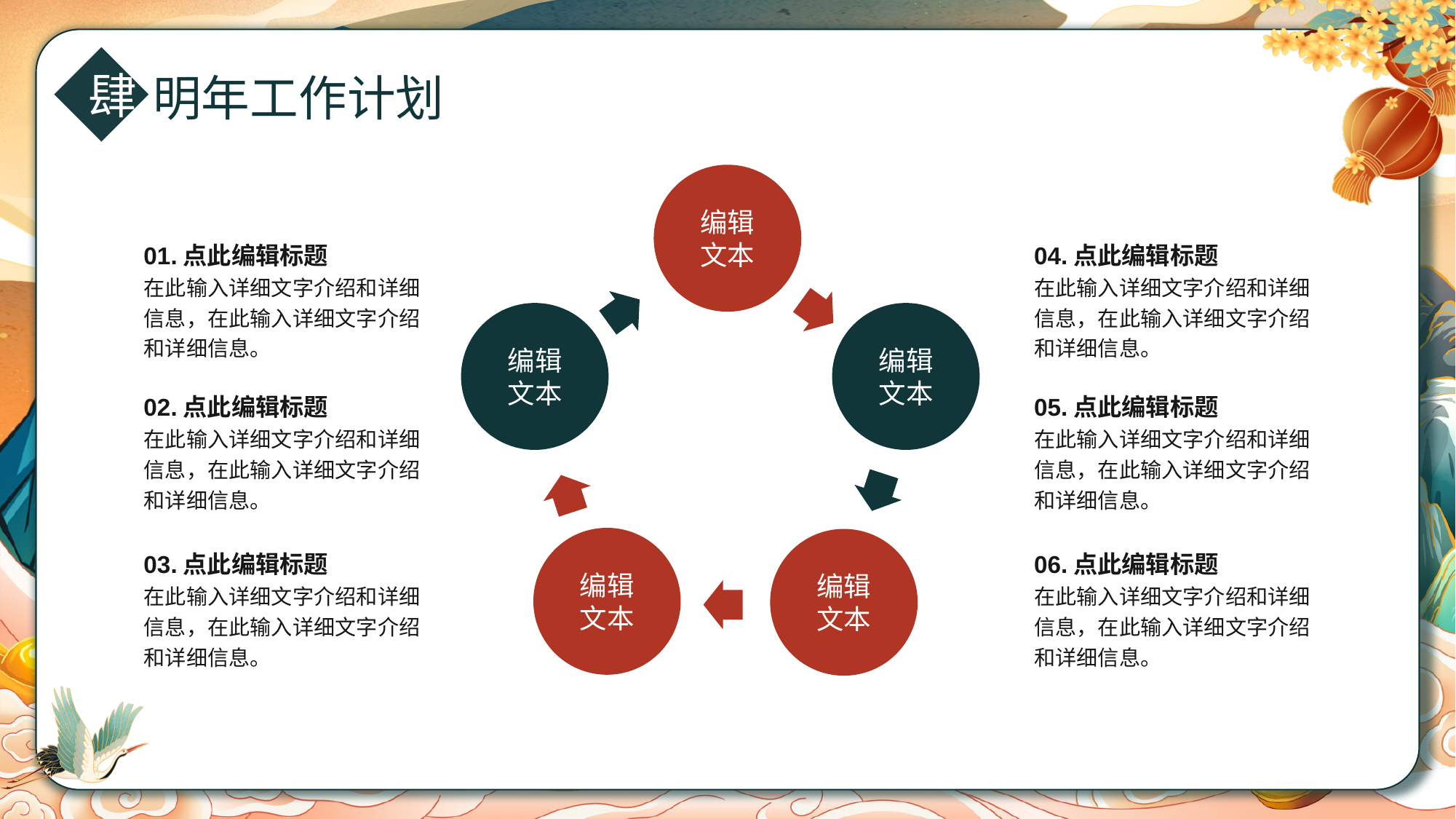

肆
明年工作计划
编辑
文本
01.点此编辑标题
在此输入详细文字介绍和详细信息，在此输入详细文字介绍和详细信息。
04.点此编辑标题
在此输入详细文字介绍和详细信息，在此输入详细文字介绍和详细信息。

编辑
文本
编辑
文本
02.点此编辑标题
在此输入详细文字介绍和详细信息，在此输入详细文字介绍和详细信息。
05.点此编辑标题
在此输入详细文字介绍和详细信息，在此输入详细文字介绍和详细信息。

编辑
文本
编辑
文本
03.点此编辑标题
在此输入详细文字介绍和详细信息，在此输入详细文字介绍和详细信息。
06.点此编辑标题
在此输入详细文字介绍和详细信息，在此输入详细文字介绍和详细信息。